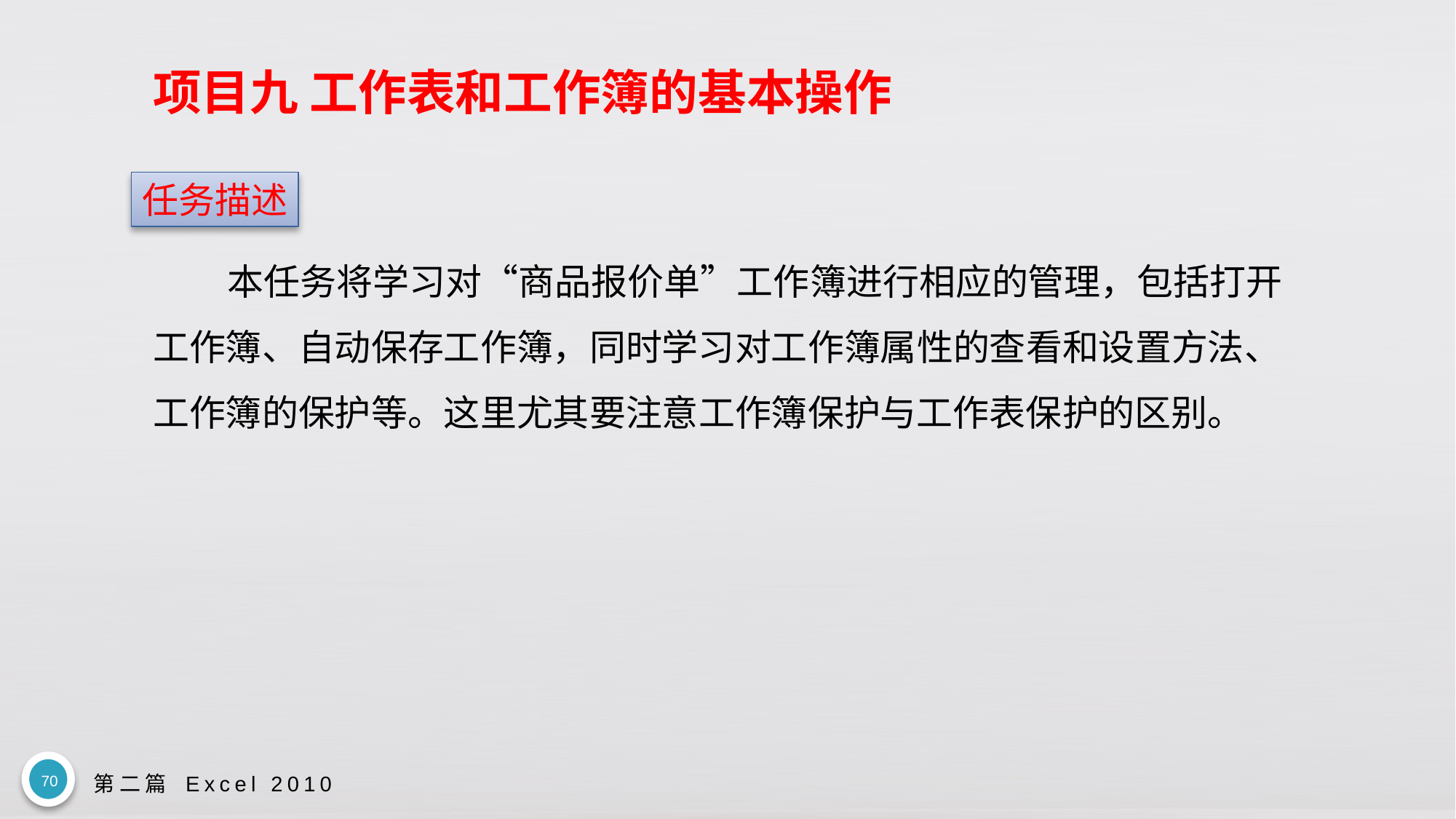

# 项目九 工作表和工作簿的基本操作
任务描述
本任务将学习对“商品报价单”工作簿进行相应的管理，包括打开工作簿、自动保存工作簿，同时学习对工作簿属性的查看和设置方法、工作簿的保护等。这里尤其要注意工作簿保护与工作表保护的区别。
70